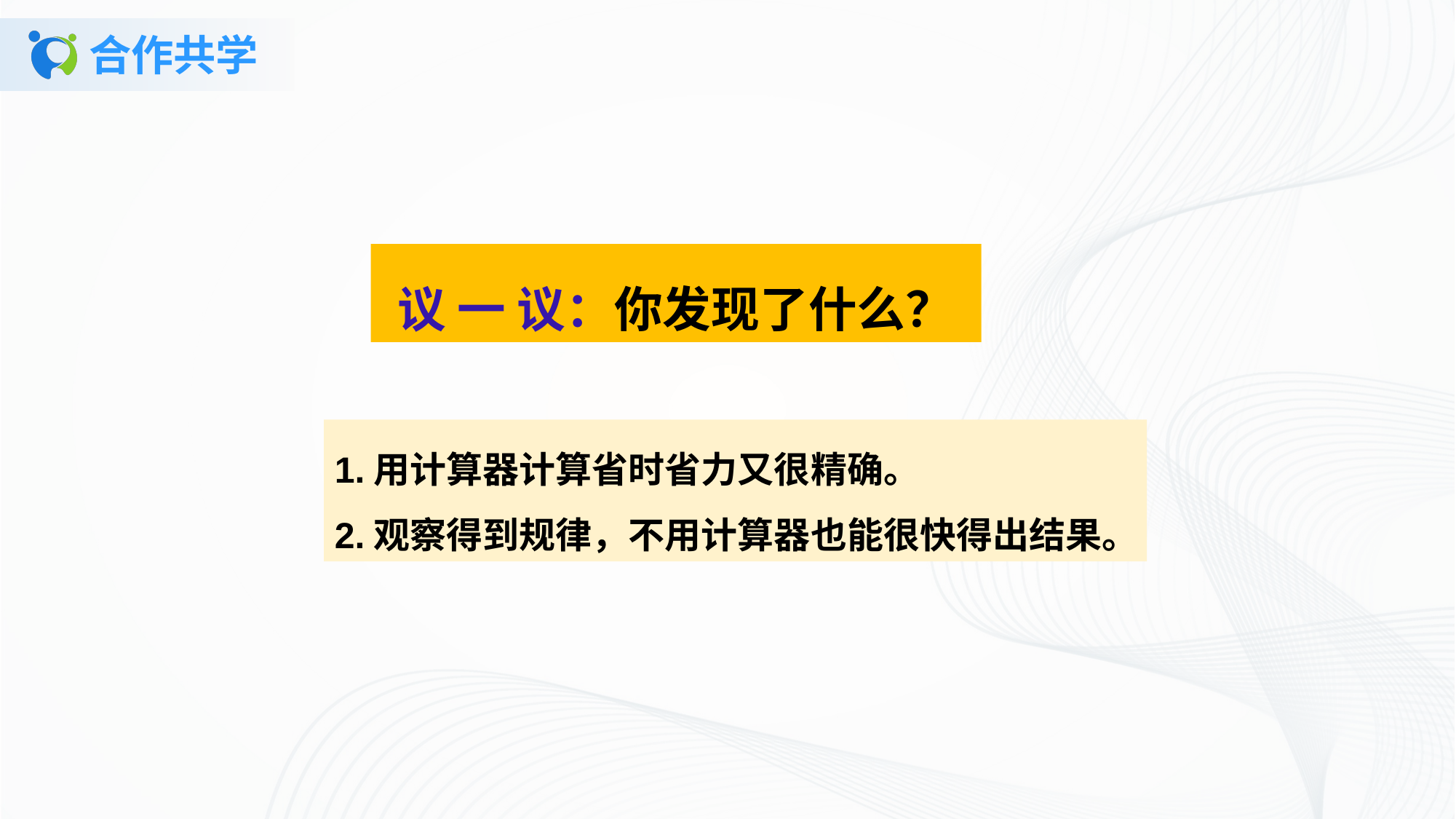

# 合作共学
议 一 议：你发现了什么？
1.用计算器计算省时省力又很精确。
2.观察得到规律，不用计算器也能很快得出结果。